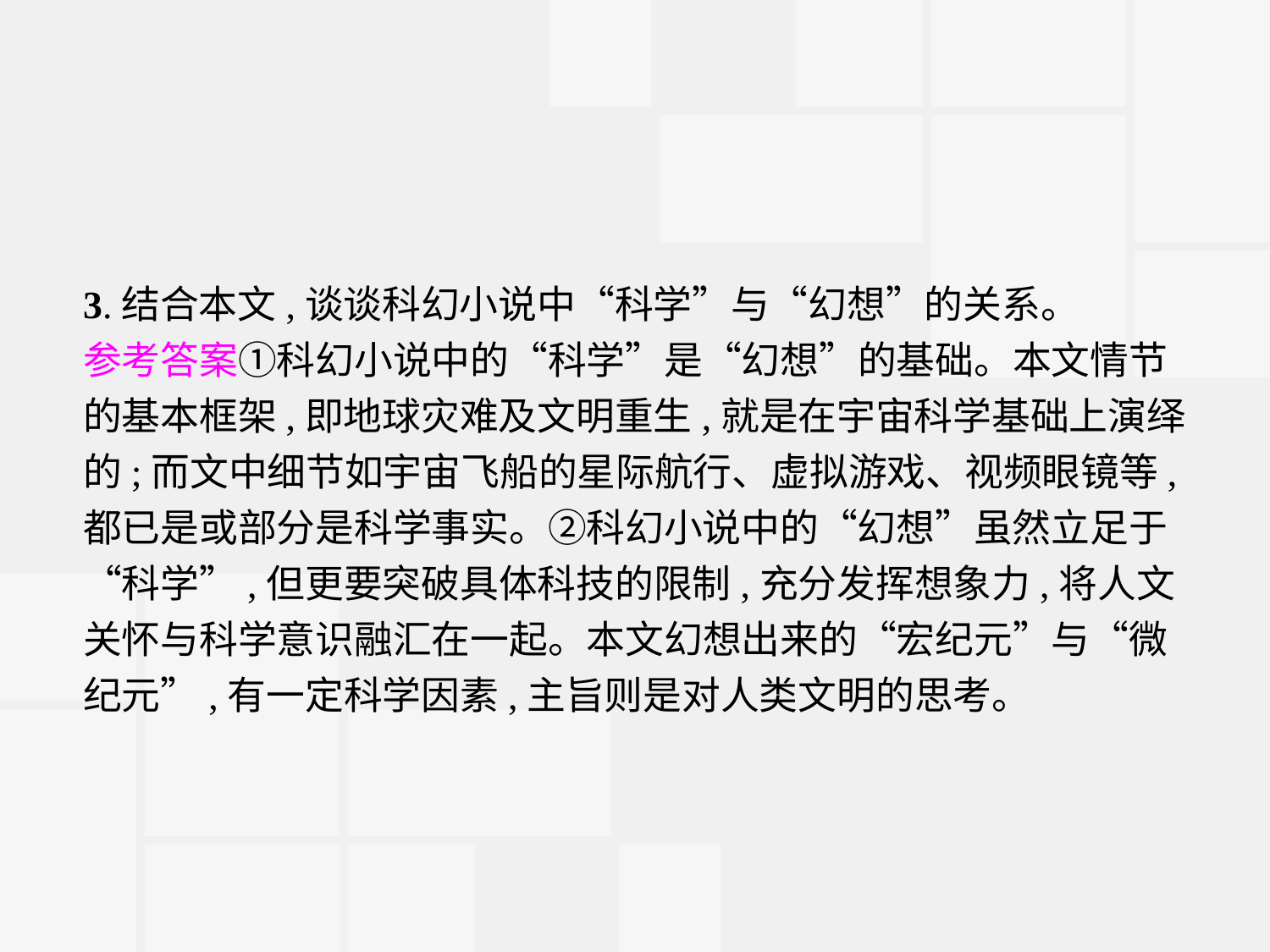

3.结合本文,谈谈科幻小说中“科学”与“幻想”的关系。
参考答案①科幻小说中的“科学”是“幻想”的基础。本文情节的基本框架,即地球灾难及文明重生,就是在宇宙科学基础上演绎的;而文中细节如宇宙飞船的星际航行、虚拟游戏、视频眼镜等,都已是或部分是科学事实。②科幻小说中的“幻想”虽然立足于“科学”,但更要突破具体科技的限制,充分发挥想象力,将人文关怀与科学意识融汇在一起。本文幻想出来的“宏纪元”与“微纪元”,有一定科学因素,主旨则是对人类文明的思考。